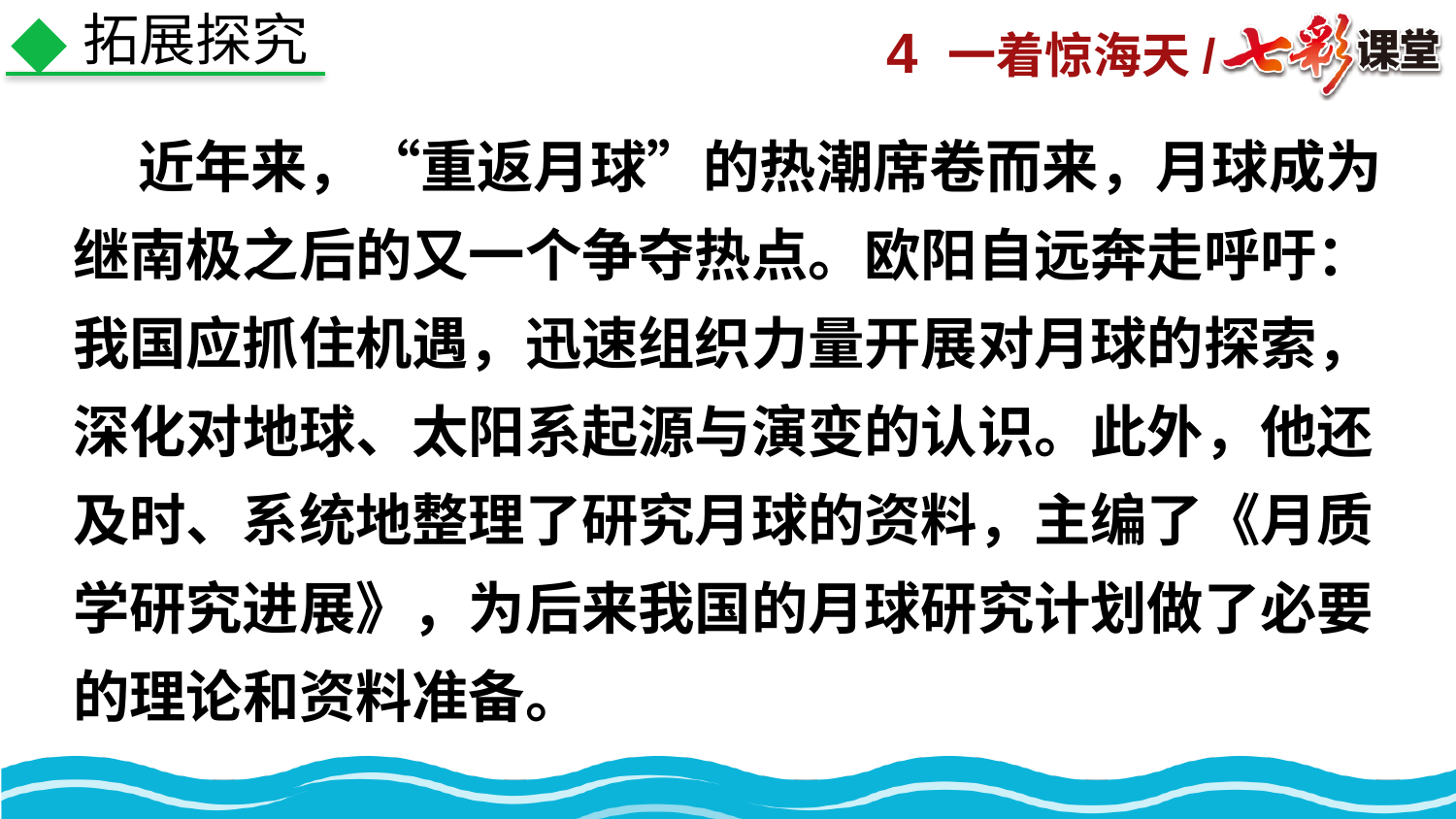

拓展探究

    近年来，“重返月球”的热潮席卷而来，月球成为继南极之后的又一个争夺热点。欧阳自远奔走呼吁：我国应抓住机遇，迅速组织力量开展对月球的探索，深化对地球、太阳系起源与演变的认识。此外，他还及时、系统地整理了研究月球的资料，主编了《月质学研究进展》，为后来我国的月球研究计划做了必要的理论和资料准备。